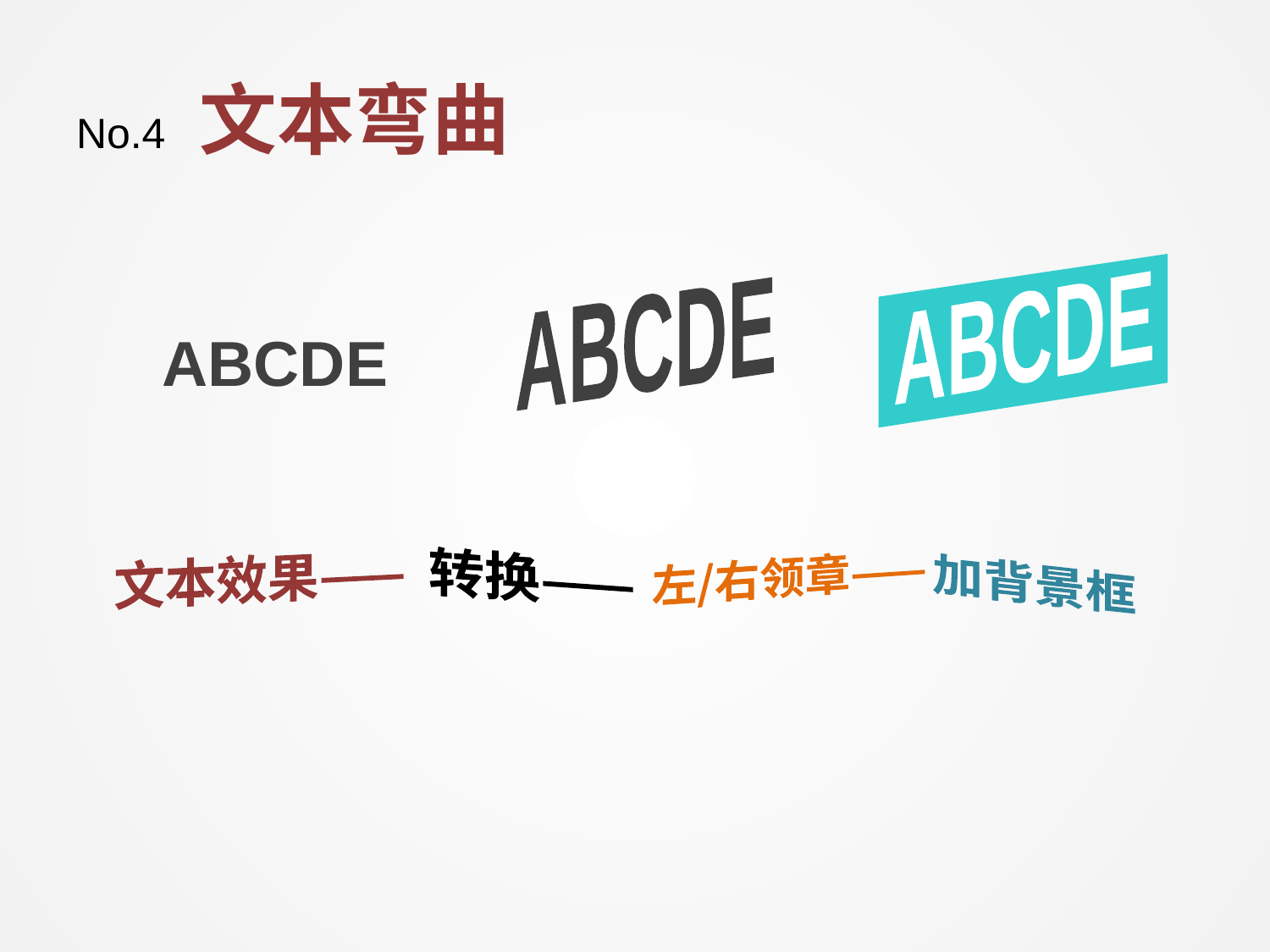

# No.4  文本弯曲

ABCDE
ABCDE
ABCDE
转换——
文本效果——
左/右领章——
加背景框
www.51pptmoban.com 发布